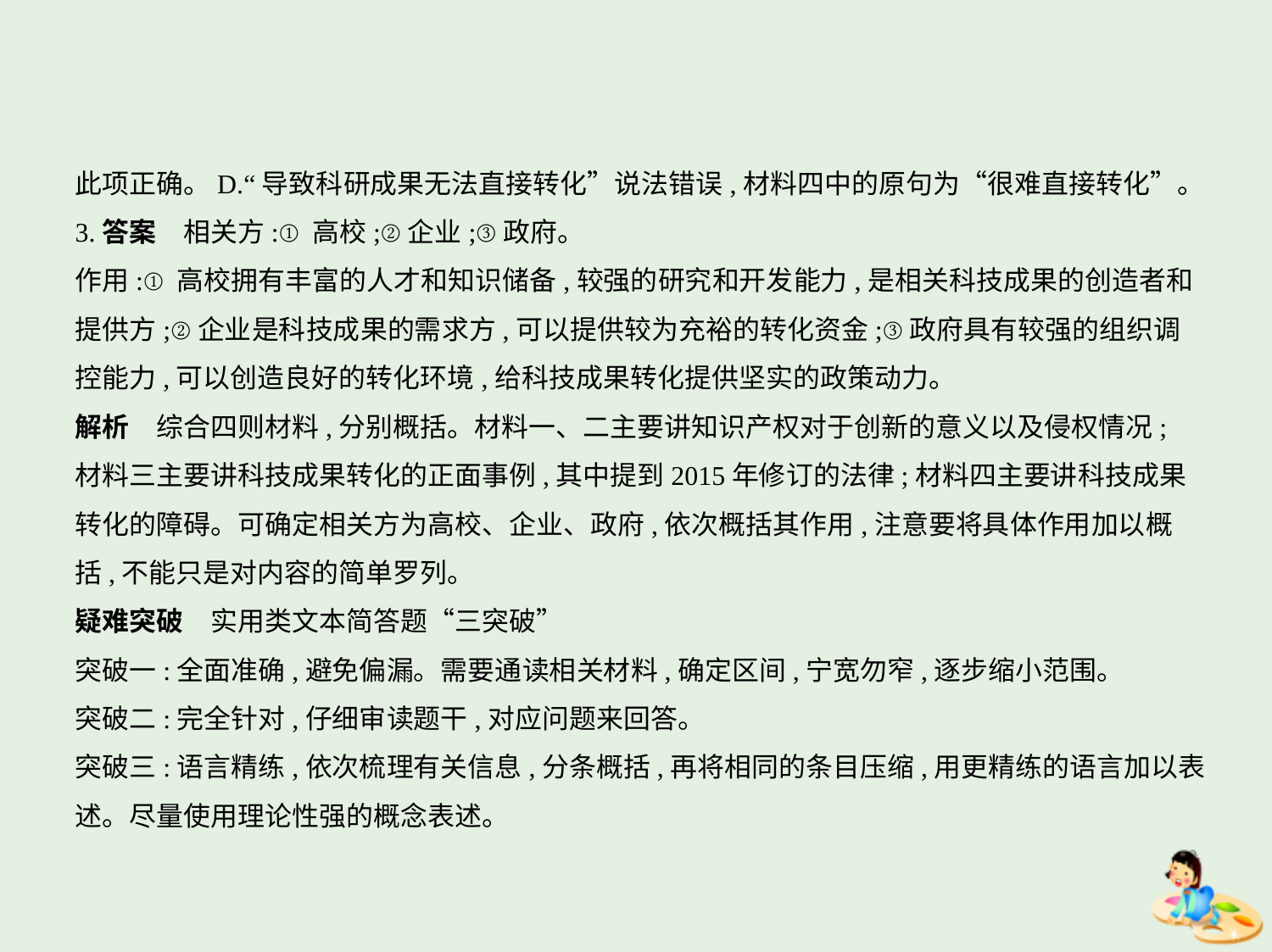

此项正确。D.“导致科研成果无法直接转化”说法错误,材料四中的原句为“很难直接转化”。
3.答案　相关方:①高校;②企业;③政府。
作用:①高校拥有丰富的人才和知识储备,较强的研究和开发能力,是相关科技成果的创造者和
提供方;②企业是科技成果的需求方,可以提供较为充裕的转化资金;③政府具有较强的组织调
控能力,可以创造良好的转化环境,给科技成果转化提供坚实的政策动力。
解析　综合四则材料,分别概括。材料一、二主要讲知识产权对于创新的意义以及侵权情况;
材料三主要讲科技成果转化的正面事例,其中提到2015年修订的法律;材料四主要讲科技成果
转化的障碍。可确定相关方为高校、企业、政府,依次概括其作用,注意要将具体作用加以概
括,不能只是对内容的简单罗列。
疑难突破　实用类文本简答题“三突破”
突破一:全面准确,避免偏漏。需要通读相关材料,确定区间,宁宽勿窄,逐步缩小范围。
突破二:完全针对,仔细审读题干,对应问题来回答。
突破三:语言精练,依次梳理有关信息,分条概括,再将相同的条目压缩,用更精练的语言加以表
述。尽量使用理论性强的概念表述。